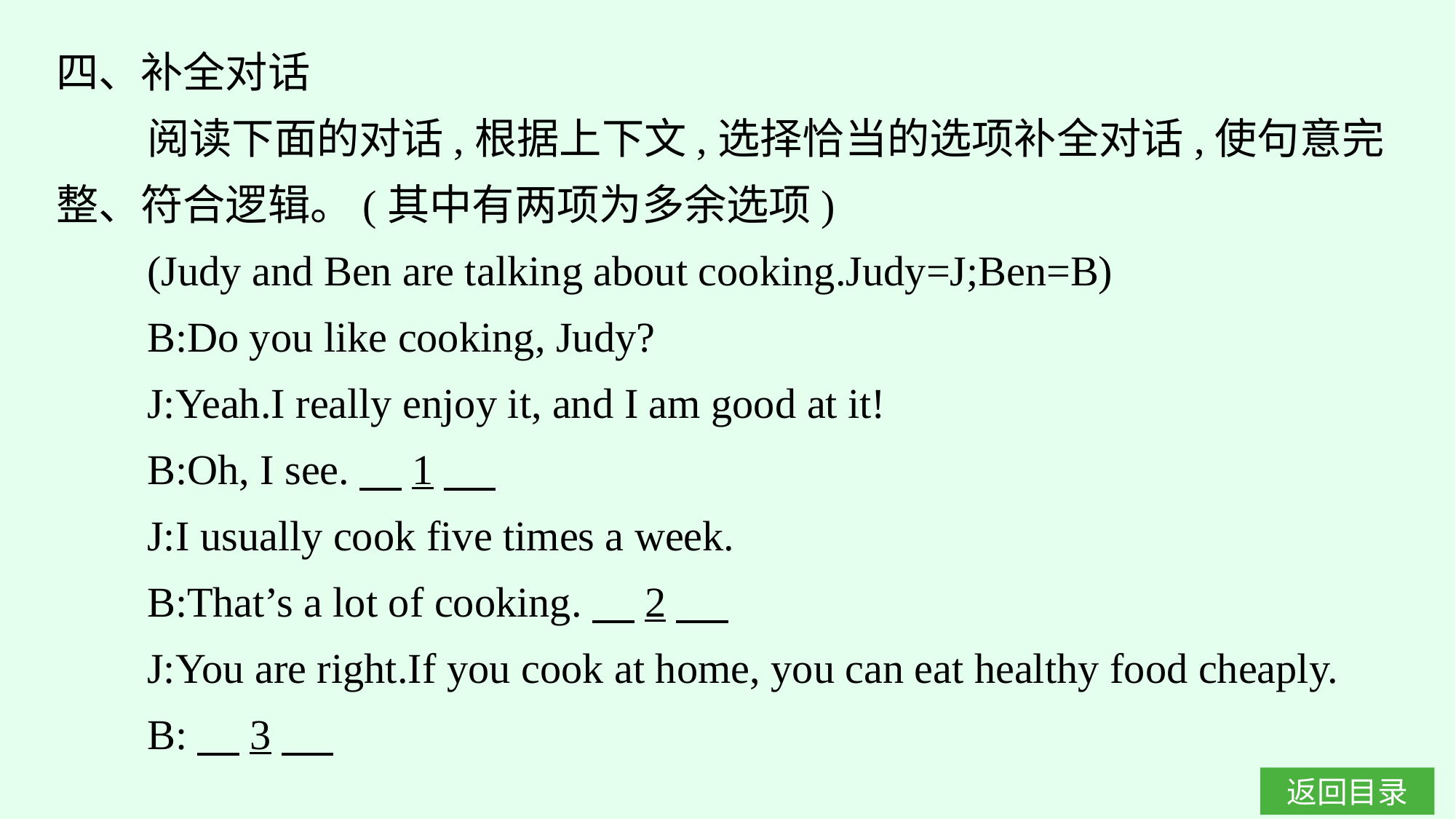

四、补全对话
阅读下面的对话,根据上下文,选择恰当的选项补全对话,使句意完整、符合逻辑。(其中有两项为多余选项)
(Judy and Ben are talking about cooking.Judy=J;Ben=B)
B:Do you like cooking, Judy?
J:Yeah.I really enjoy it, and I am good at it!
B:Oh, I see.　1
J:I usually cook five times a week.
B:That’s a lot of cooking.　2
J:You are right.If you cook at home, you can eat healthy food cheaply.
B:　3